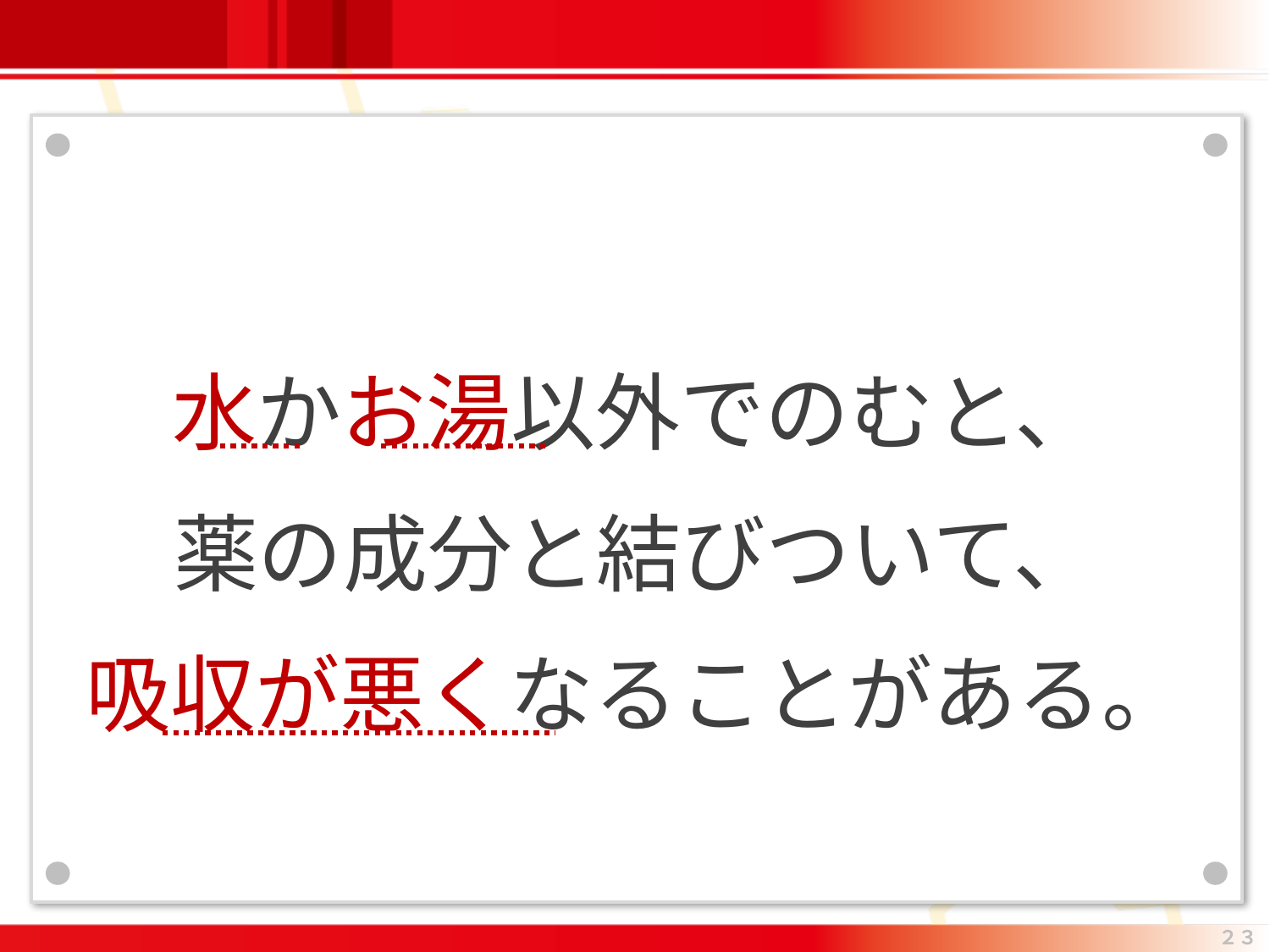

水かお湯以外でのむと、
薬の成分と結びついて、
吸収が悪くなることがある。
２３